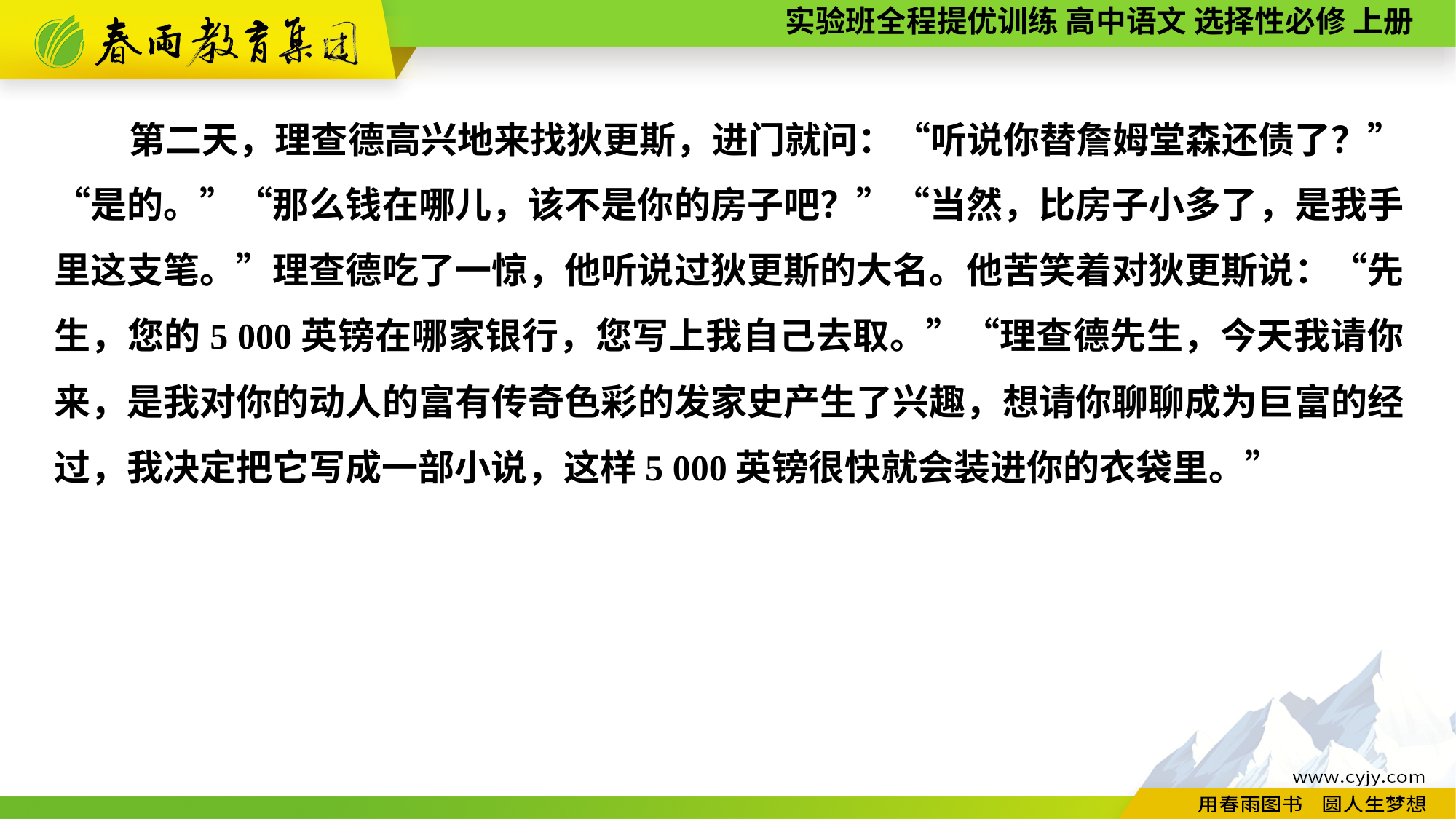

第二天，理查德高兴地来找狄更斯，进门就问：“听说你替詹姆堂森还债了？”“是的。”“那么钱在哪儿，该不是你的房子吧？”“当然，比房子小多了，是我手里这支笔。”理查德吃了一惊，他听说过狄更斯的大名。他苦笑着对狄更斯说：“先生，您的5 000英镑在哪家银行，您写上我自己去取。”“理查德先生，今天我请你来，是我对你的动人的富有传奇色彩的发家史产生了兴趣，想请你聊聊成为巨富的经过，我决定把它写成一部小说，这样5 000英镑很快就会装进你的衣袋里。”